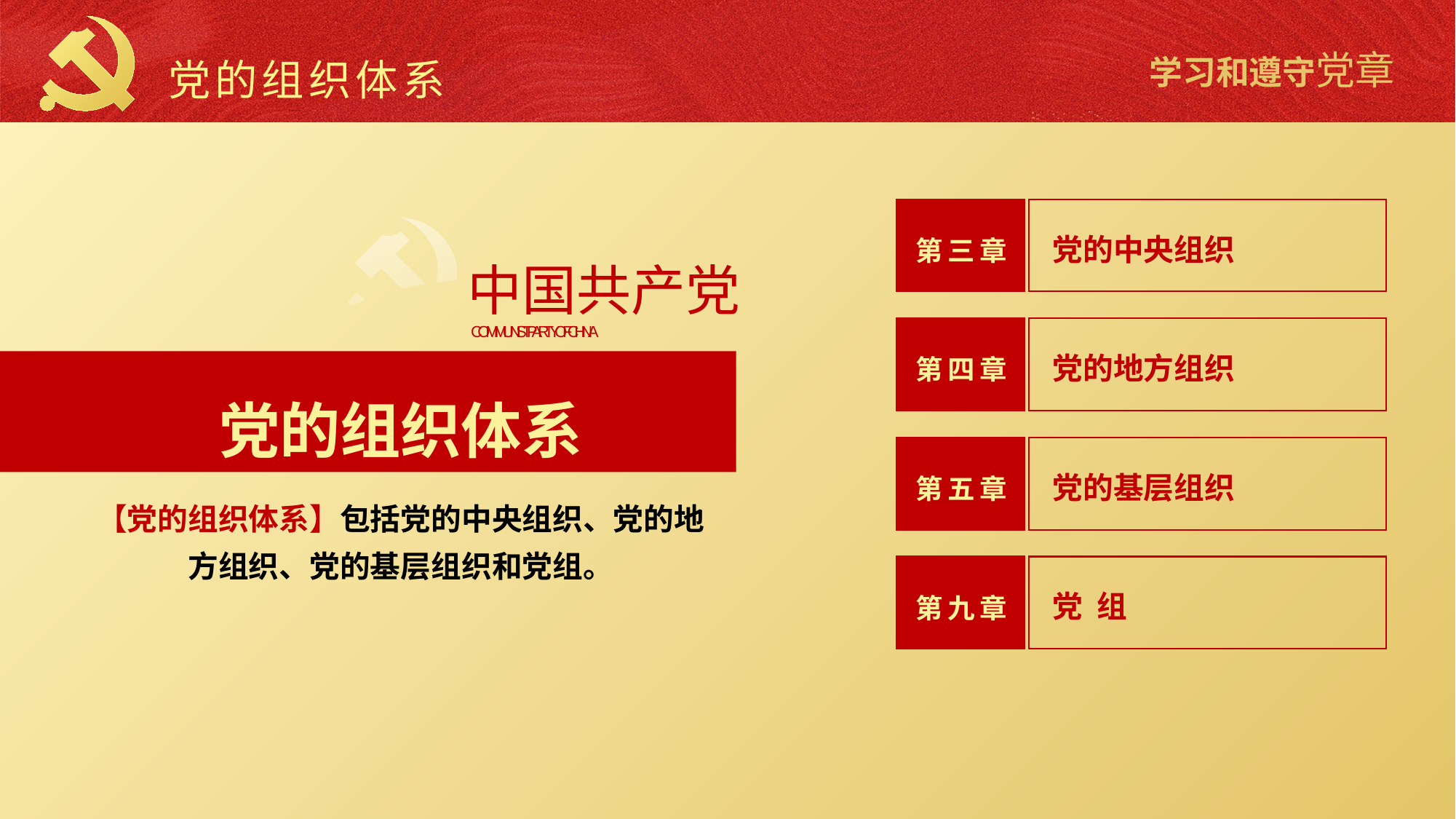

党的组织体系

党的中央组织
第三章

中国共产党
COMMUNIST PARTY OF CHINA

党的地方组织
第四章
党的组织体系

党的基层组织
第五章
【党的组织体系】包括党的中央组织、党的地方组织、党的基层组织和党组。

党  组
第九章